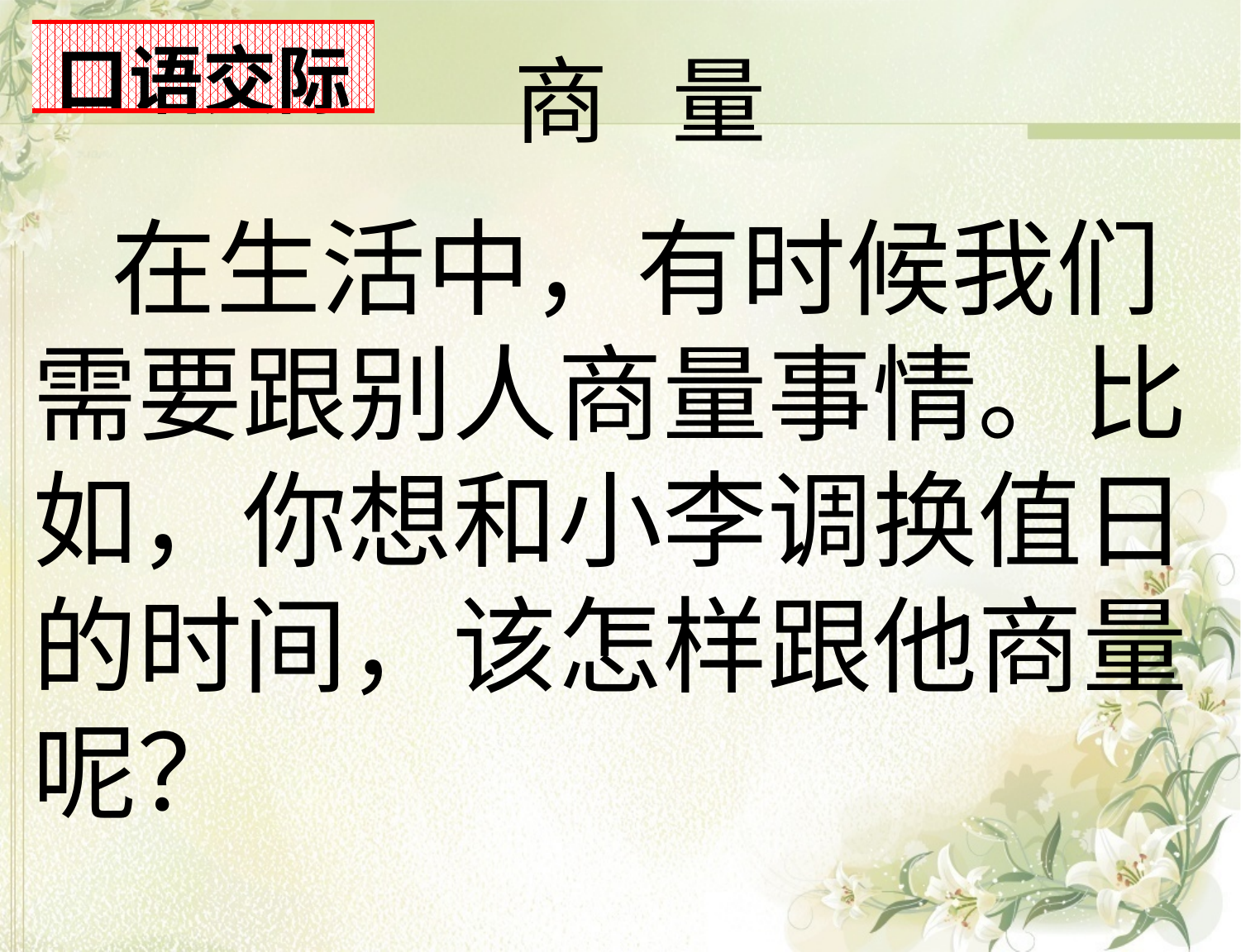

| 口语交际 |
| --- |
商   量
    在生活中，有时候我们需要跟别人商量事情。比如，你想和小李调换值日的时间，该怎样跟他商量呢？